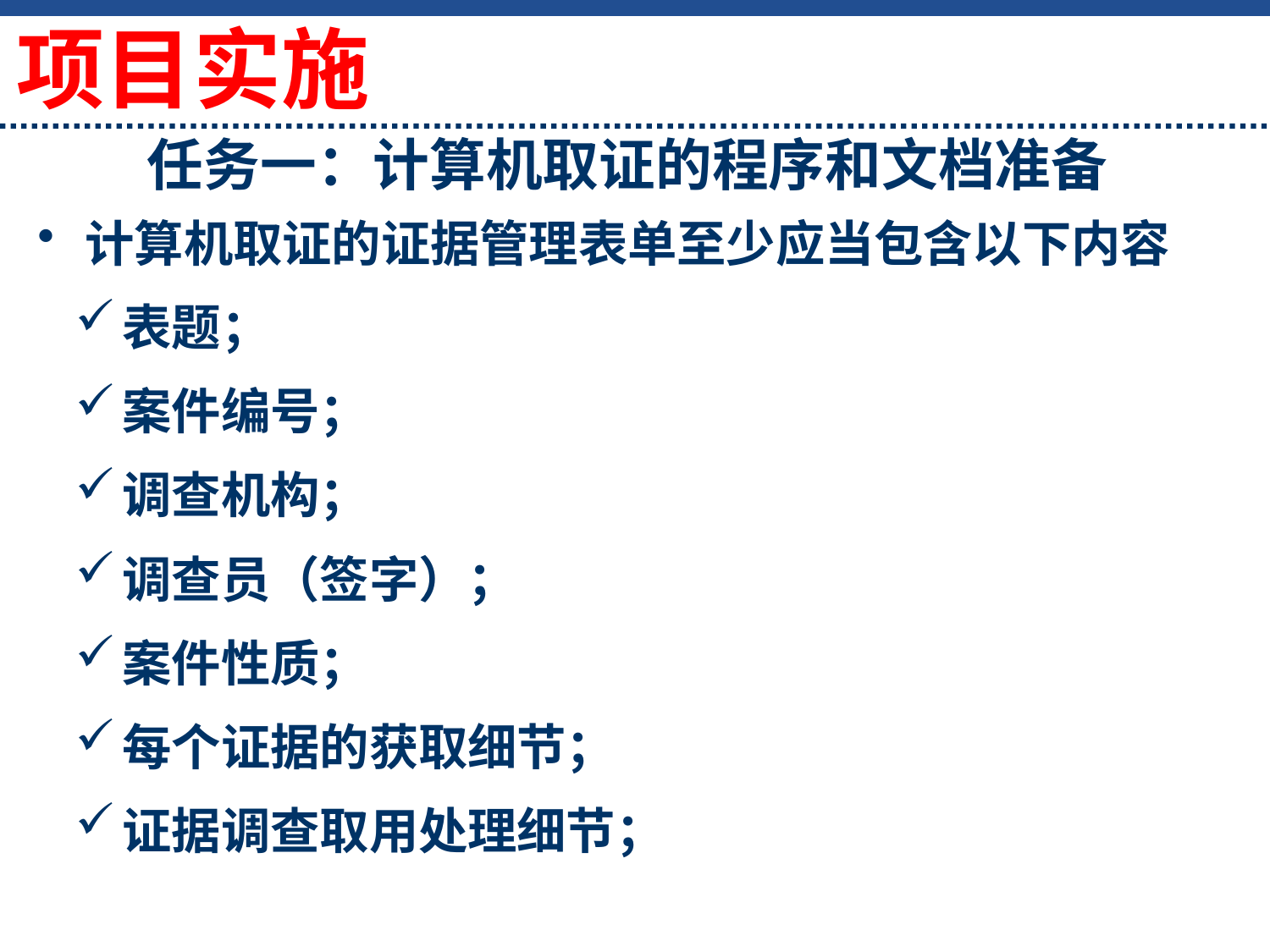

项目实施
# 任务一：计算机取证的程序和文档准备
计算机取证的证据管理表单至少应当包含以下内容
表题；
案件编号；
调查机构；
调查员（签字）；
案件性质；
每个证据的获取细节；
证据调查取用处理细节；